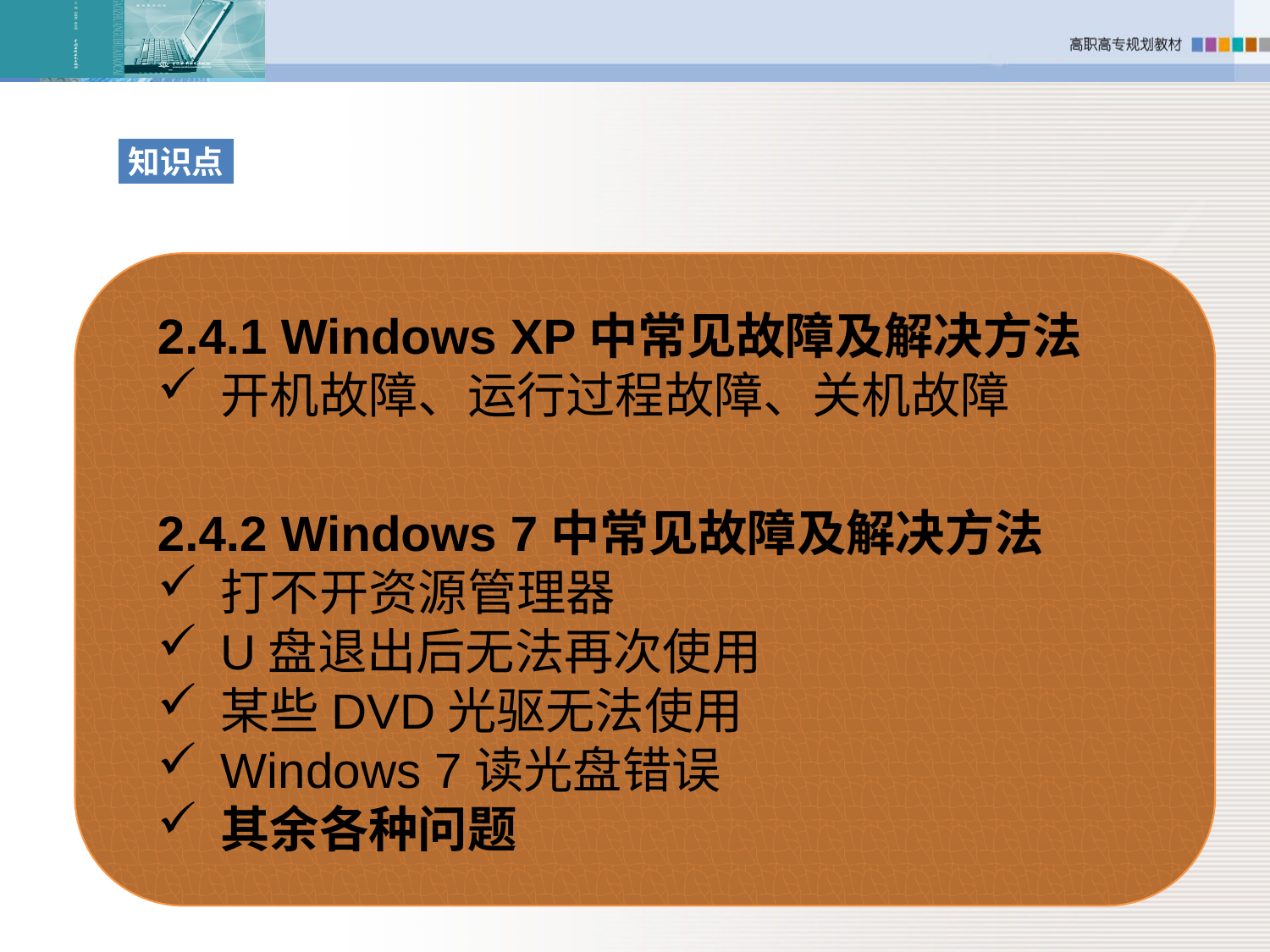

知识点

2.4.1 Windows XP中常见故障及解决方法
开机故障、运行过程故障、关机故障
2.4.2 Windows 7中常见故障及解决方法
打不开资源管理器
U盘退出后无法再次使用
某些DVD光驱无法使用
Windows 7读光盘错误
其余各种问题